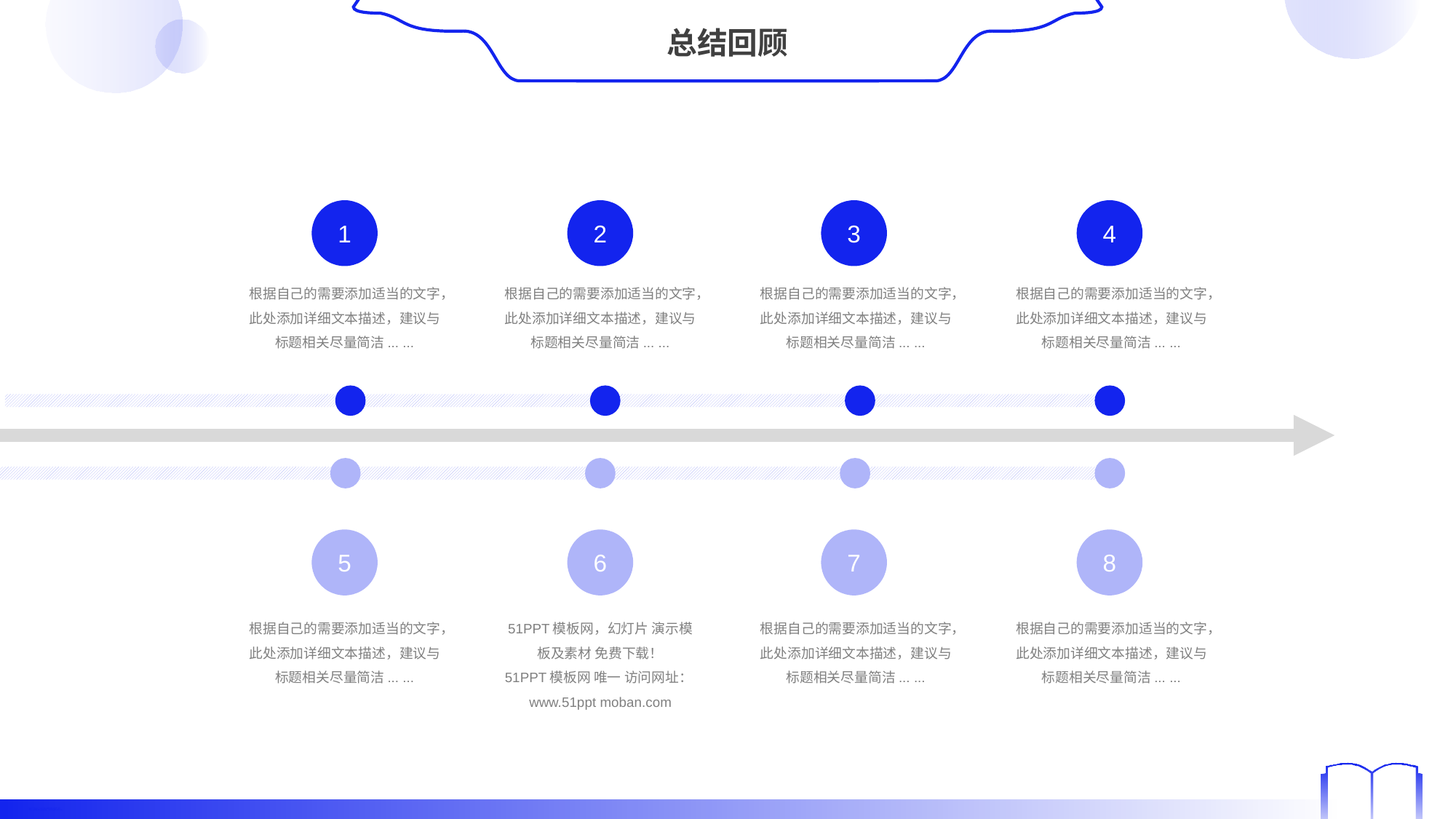

总结回顾
1
2
3
4
根据自己的需要添加适当的文字，此处添加详细文本描述，建议与标题相关尽量简洁... ...
根据自己的需要添加适当的文字，此处添加详细文本描述，建议与标题相关尽量简洁... ...
根据自己的需要添加适当的文字，此处添加详细文本描述，建议与标题相关尽量简洁... ...
根据自己的需要添加适当的文字，此处添加详细文本描述，建议与标题相关尽量简洁... ...

5
6
7
8
根据自己的需要添加适当的文字，此处添加详细文本描述，建议与标题相关尽量简洁... ...
51PPT模板网，幻灯片 演示模板及素材 免费下载！
51PPT模板网 唯一 访问网址：www.51ppt moban.com
根据自己的需要添加适当的文字，此处添加详细文本描述，建议与标题相关尽量简洁... ...
根据自己的需要添加适当的文字，此处添加详细文本描述，建议与标题相关尽量简洁... ...